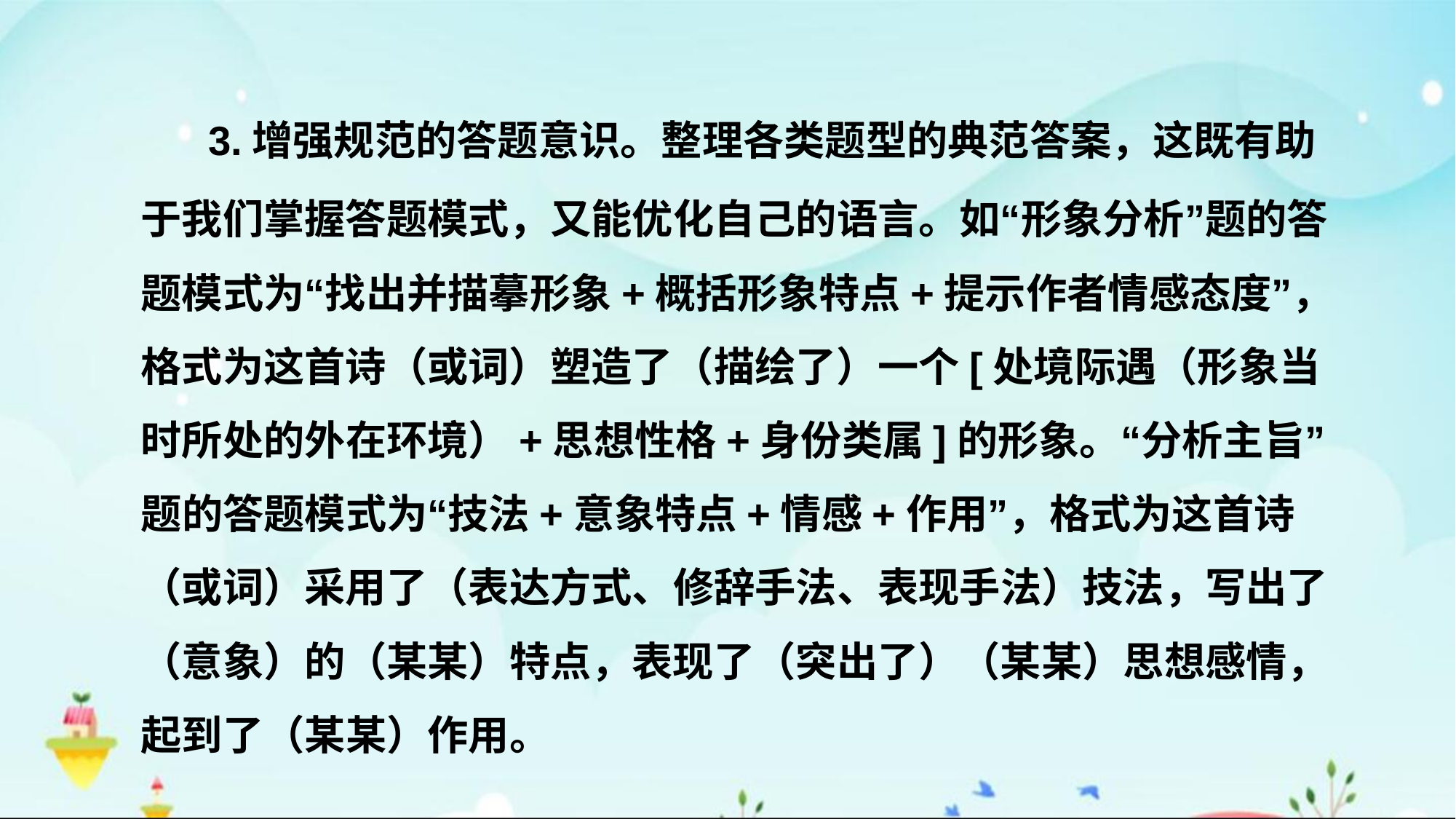

3.增强规范的答题意识。整理各类题型的典范答案，这既有助于我们掌握答题模式，又能优化自己的语言。如“形象分析”题的答题模式为“找出并描摹形象+概括形象特点+提示作者情感态度”，格式为这首诗（或词）塑造了（描绘了）一个[处境际遇（形象当时所处的外在环境）+思想性格+身份类属]的形象。“分析主旨”题的答题模式为“技法+意象特点+情感+作用”，格式为这首诗（或词）采用了（表达方式、修辞手法、表现手法）技法，写出了（意象）的（某某）特点，表现了（突出了）（某某）思想感情， 起到了（某某）作用。